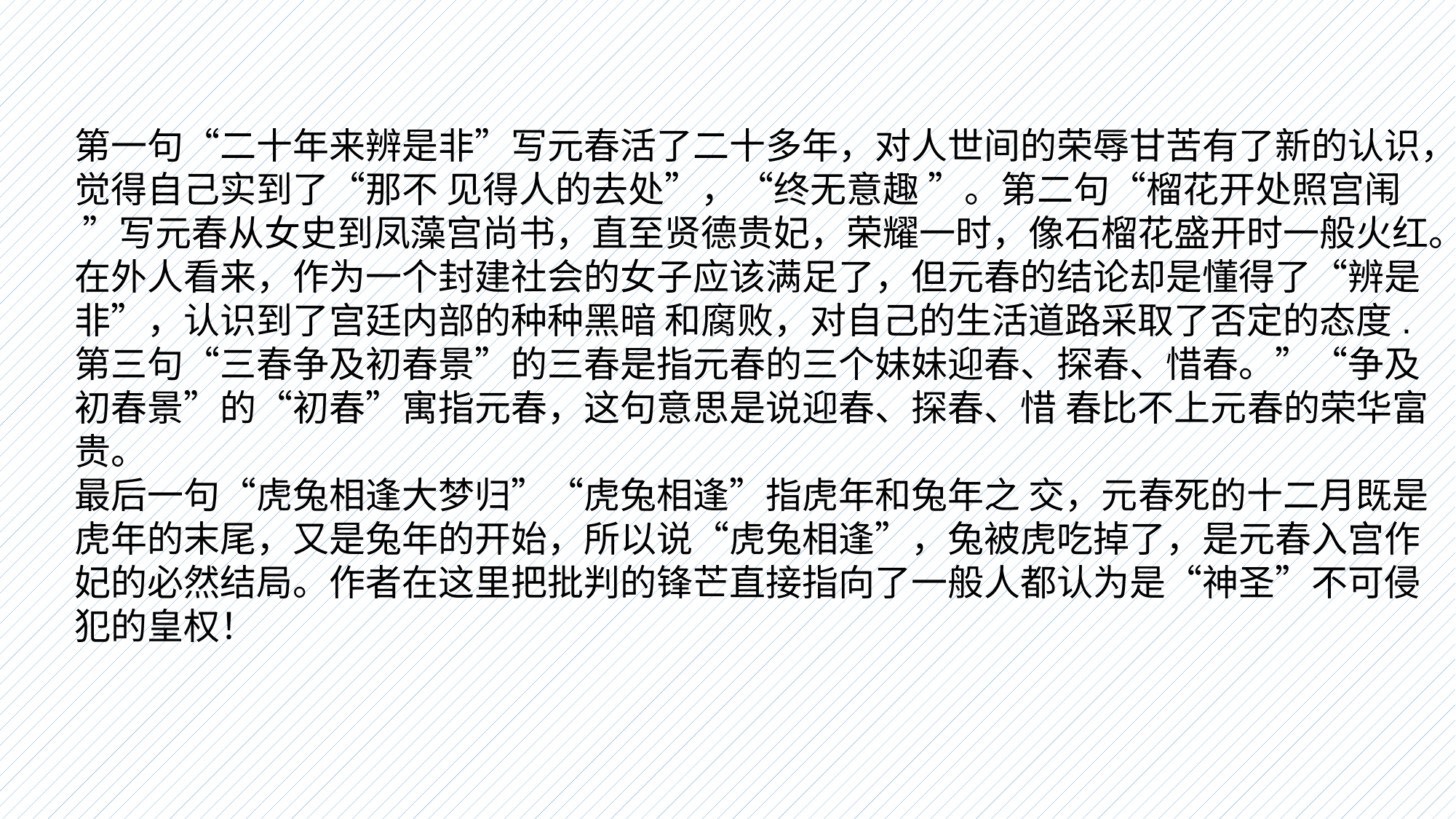

第一句“二十年来辨是非”写元春活了二十多年，对人世间的荣辱甘苦有了新的认识，觉得自己实到了“那不 见得人的去处”，“终无意趣 ”。第二句“榴花开处照宫闱 ”写元春从女史到凤藻宫尚书，直至贤德贵妃，荣耀一时，像石榴花盛开时一般火红。在外人看来，作为一个封建社会的女子应该满足了，但元春的结论却是懂得了“辨是非”，认识到了宫廷内部的种种黑暗 和腐败，对自己的生活道路采取了否定的态度.
第三句“三春争及初春景”的三春是指元春的三个妹妹迎春、探春、惜春。”“争及初春景”的“初春”寓指元春，这句意思是说迎春、探春、惜 春比不上元春的荣华富贵。
最后一句“虎兔相逢大梦归”“虎兔相逢”指虎年和兔年之 交，元春死的十二月既是虎年的末尾，又是兔年的开始，所以说“虎兔相逢”，兔被虎吃掉了，是元春入宫作妃的必然结局。作者在这里把批判的锋芒直接指向了一般人都认为是“神圣”不可侵犯的皇权！